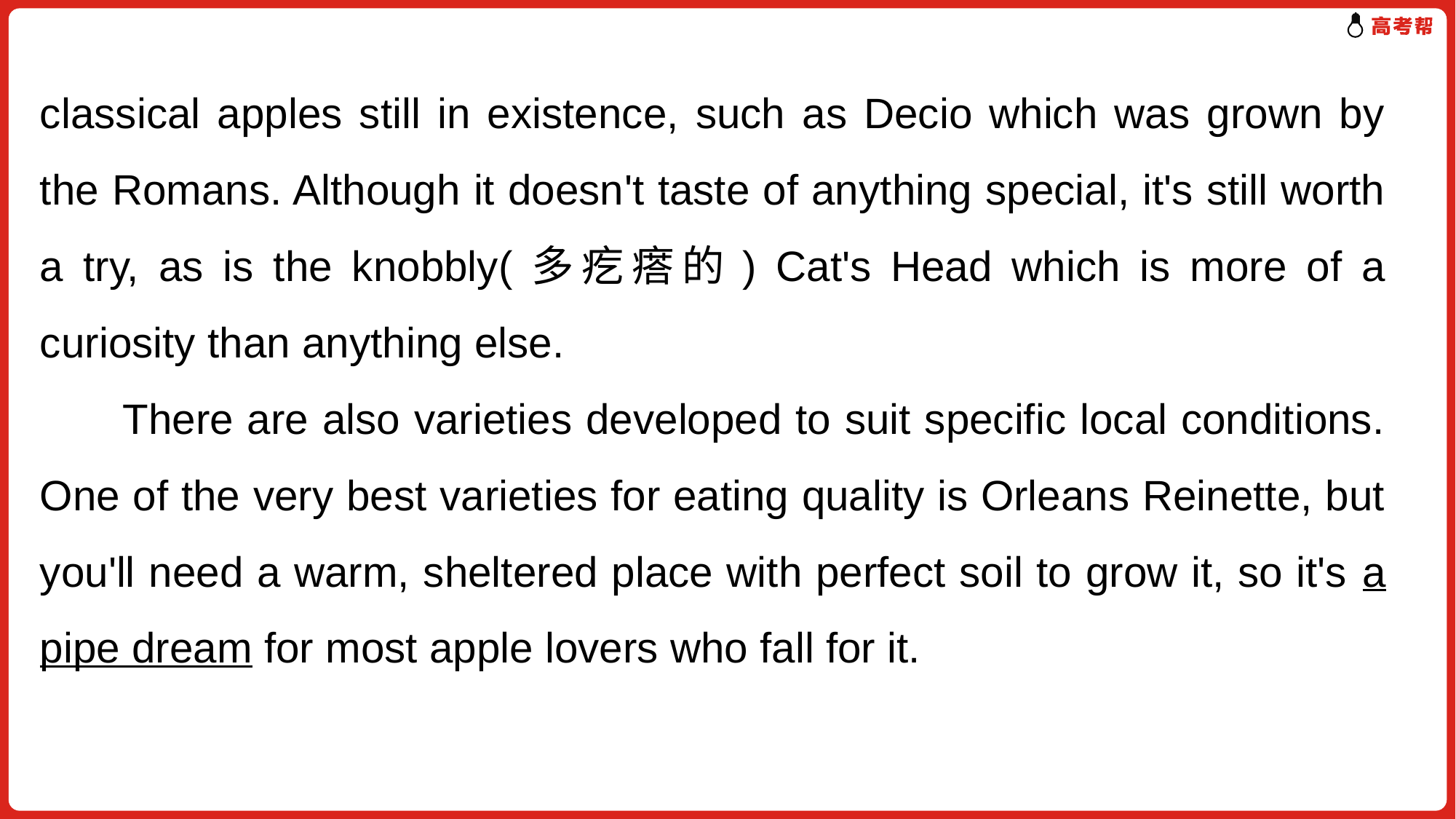

classical apples still in existence, such as Decio which was grown by the Romans. Although it doesn't taste of anything special, it's still worth a try, as is the knobbly(多疙瘩的) Cat's Head which is more of a curiosity than anything else.
      There are also varieties developed to suit specific local conditions. One of the very best varieties for eating quality is Orleans Reinette, but you'll need a warm, sheltered place with perfect soil to grow it, so it's a pipe dream for most apple lovers who fall for it.